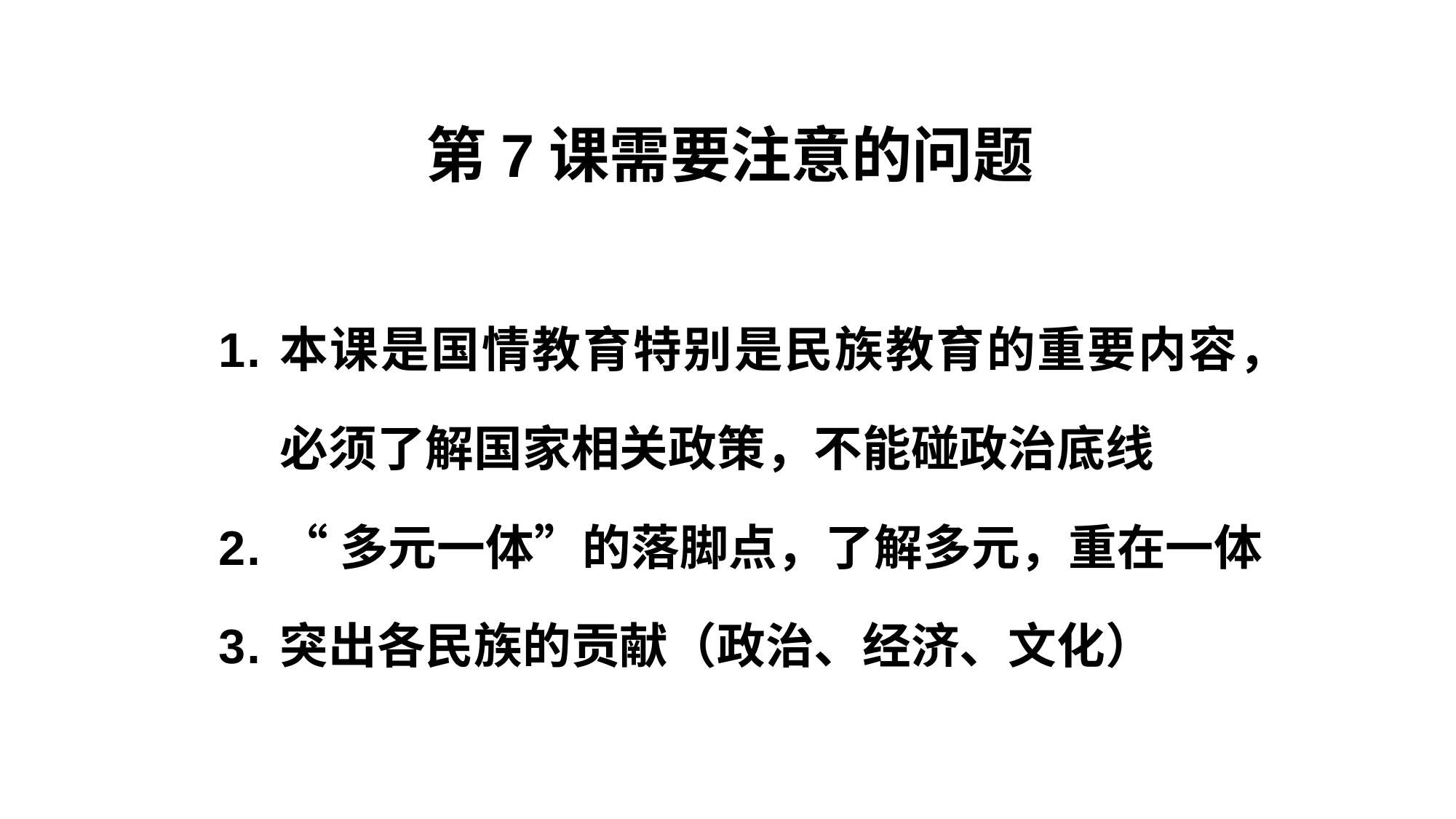

第7课需要注意的问题
本课是国情教育特别是民族教育的重要内容，必须了解国家相关政策，不能碰政治底线
“多元一体”的落脚点，了解多元，重在一体
突出各民族的贡献（政治、经济、文化）